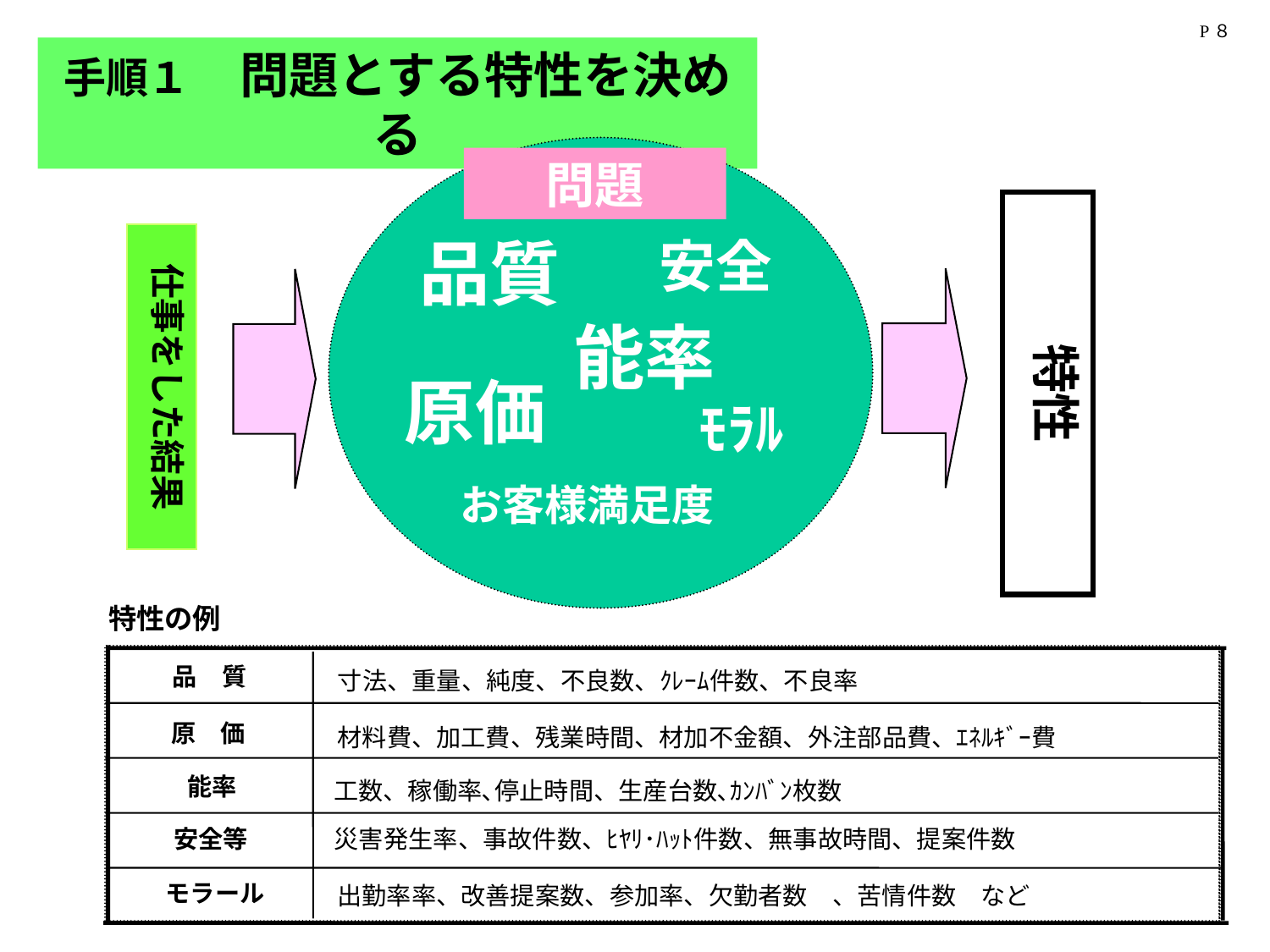

P８
手順１　問題とする特性を決める

問題
品質
安全
能率
原価
　ﾓﾗﾙ
　お客様満足度
特性
仕事をした結果

特性の例

品　質

寸法、重量、純度、不良数、ｸﾚｰﾑ件数、不良率

原　価

材料費、加工費、残業時間、材加不金額、外注部品費、ｴﾈﾙｷﾞｰ費

能率
工数、稼働率､停止時間、生産台数､ｶﾝﾊﾞﾝ枚数

災害発生率、事故件数、ﾋﾔﾘ･ﾊｯﾄ件数、無事故時間、提案件数
安全等

モラール
出勤率率、改善提案数、参加率、欠勤者数　、苦情件数　など